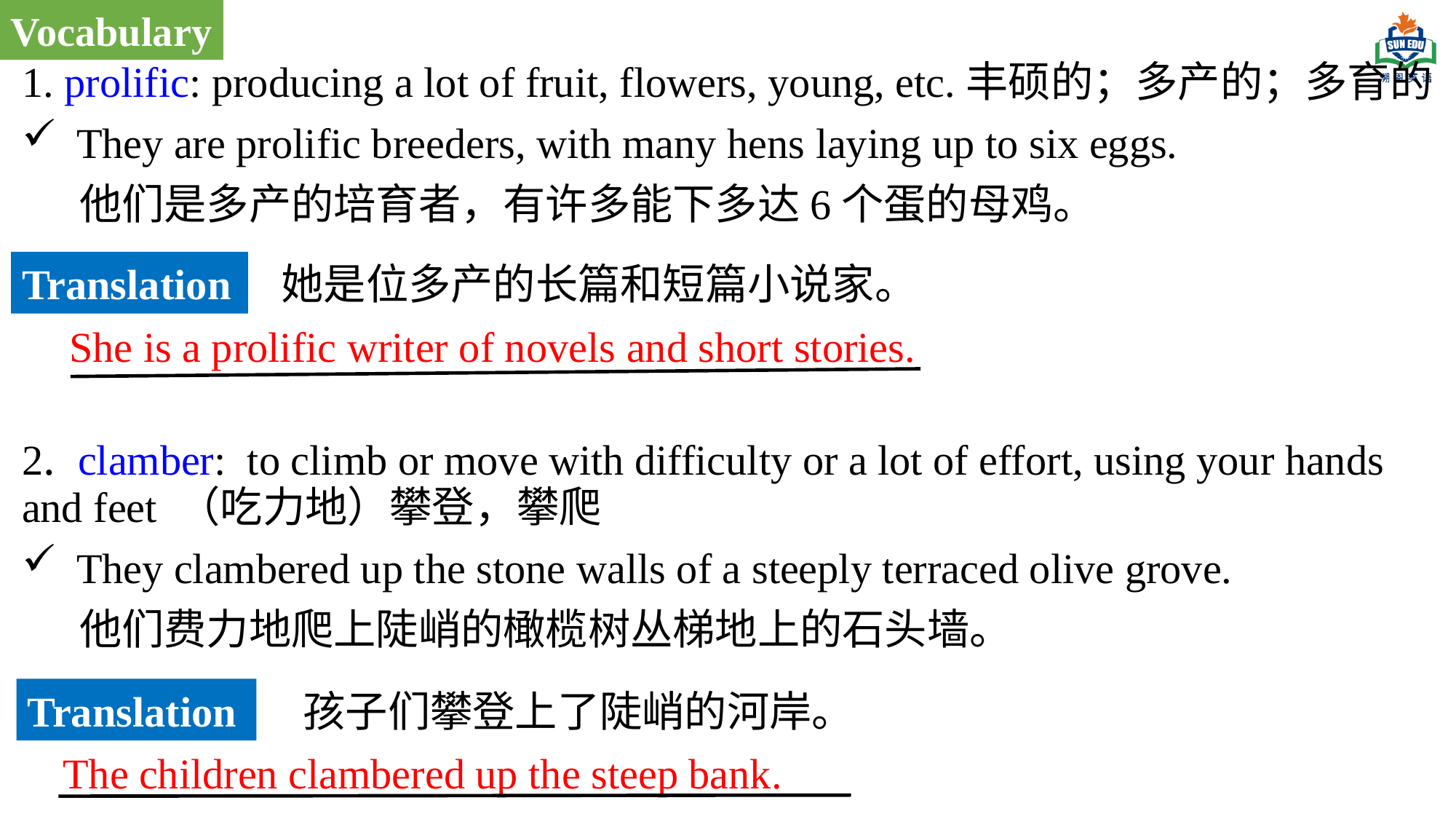

Vocabulary
1. prolific: producing a lot of fruit, flowers, young, etc.丰硕的；多产的；多育的
They are prolific breeders, with many hens laying up to six eggs.
     他们是多产的培育者，有许多能下多达6个蛋的母鸡。

2.  clamber:  to climb or move with difficulty or a lot of effort, using your hands and feet （吃力地）攀登，攀爬
They clambered up the stone walls of a steeply terraced olive grove.
     他们费力地爬上陡峭的橄榄树丛梯地上的石头墙。
Translation
她是位多产的长篇和短篇小说家。
She is a prolific writer of novels and short stories.
Translation
孩子们攀登上了陡峭的河岸。
The children clambered up the steep bank.